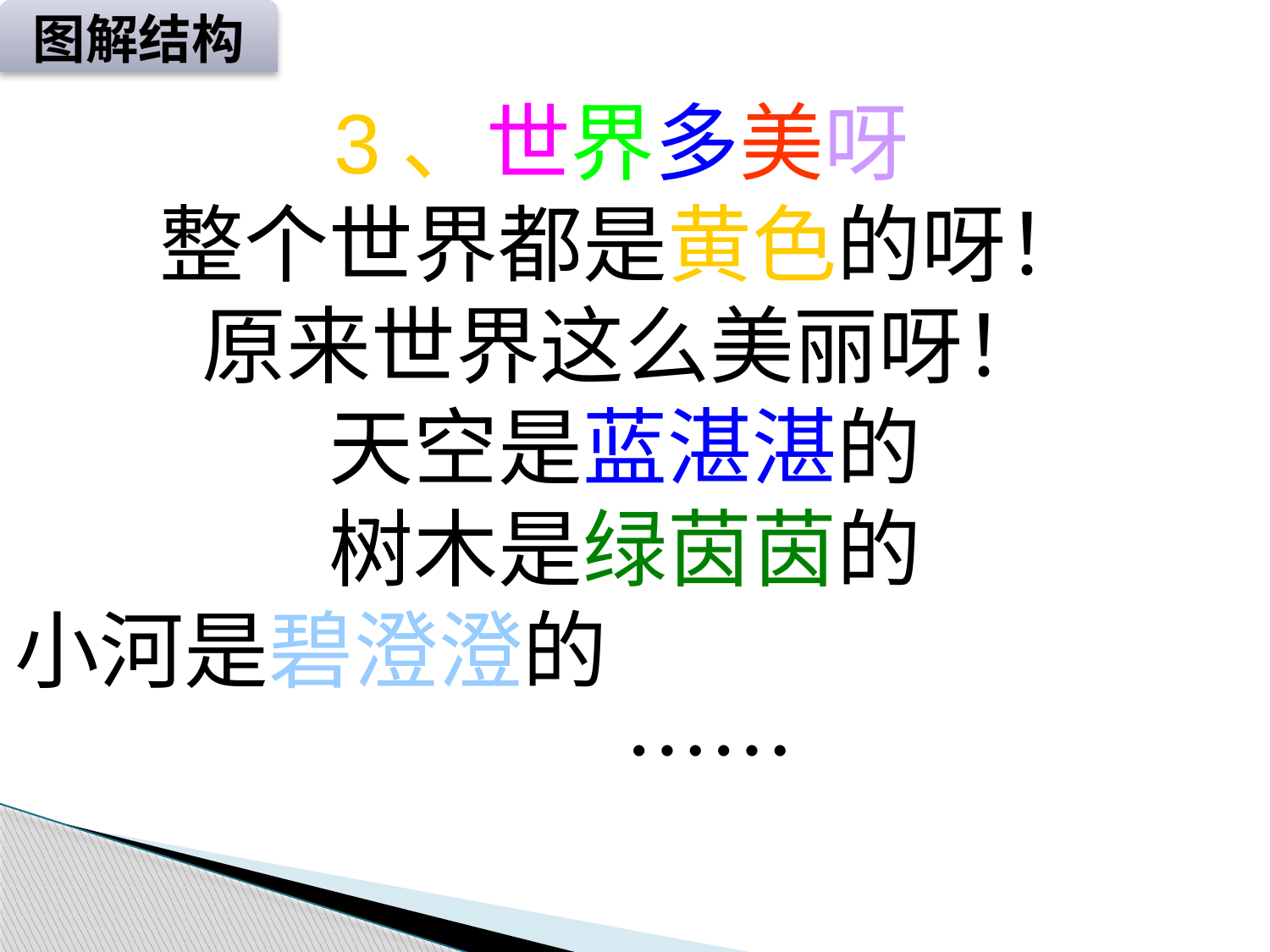

图解结构
  3、世界多美呀
整个世界都是黄色的呀！
原来世界这么美丽呀！
天空是蓝湛湛的
树木是绿茵茵的
小河是碧澄澄的                                           ……